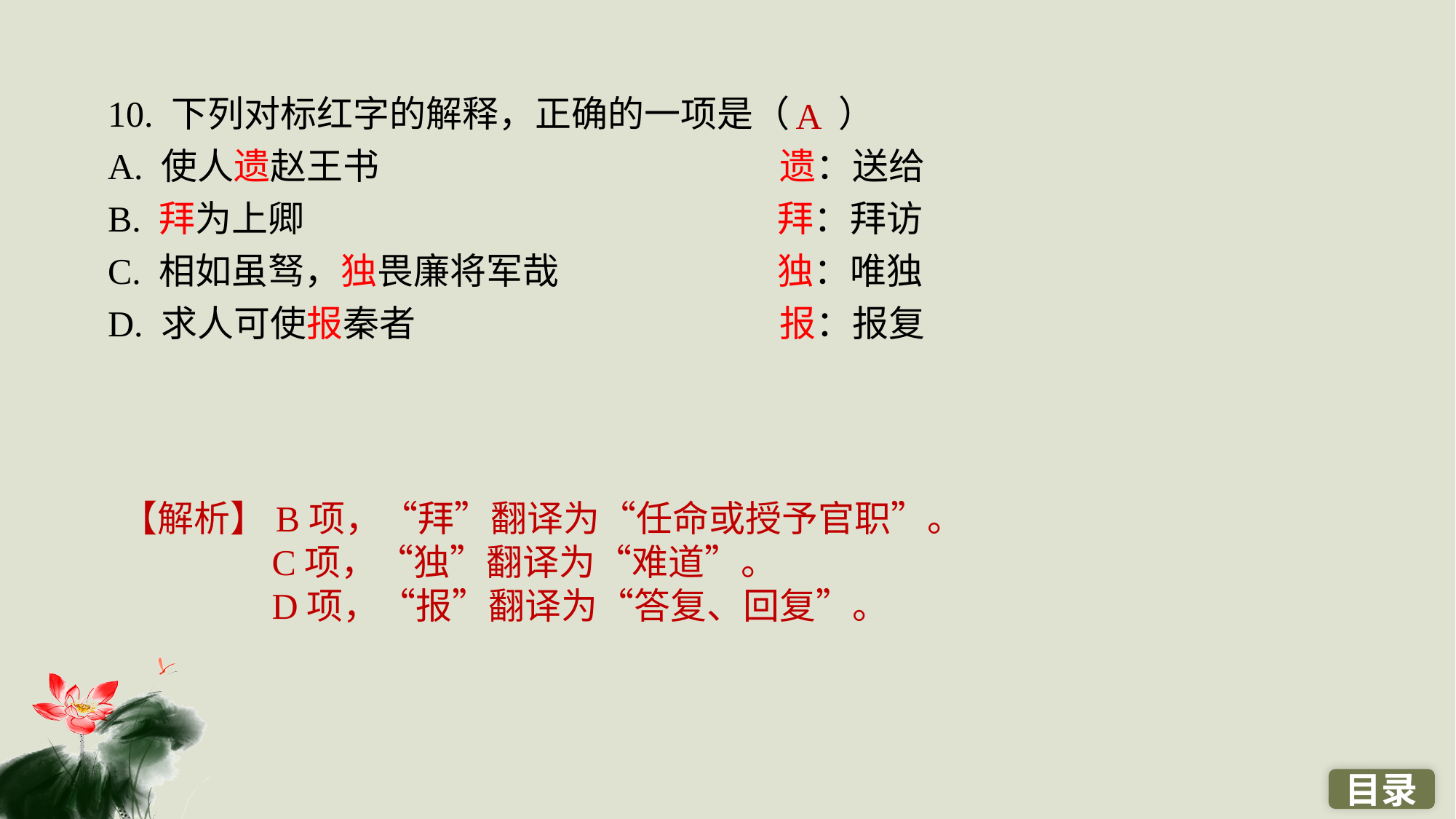

10. 下列对标红字的解释，正确的一项是（      ）
A. 使人遗赵王书　　　　　　　　　　　遗：送给
B. 拜为上卿　　　　　　　　　　　　　拜：拜访
C. 相如虽驽，独畏廉将军哉　　　　　　独：唯独
D. 求人可使报秦者　　　　　　　　　　报：报复
A
【解析】B项，“拜”翻译为“任命或授予官职”。
C项，“独”翻译为“难道”。
D项，“报”翻译为“答复、回复”。